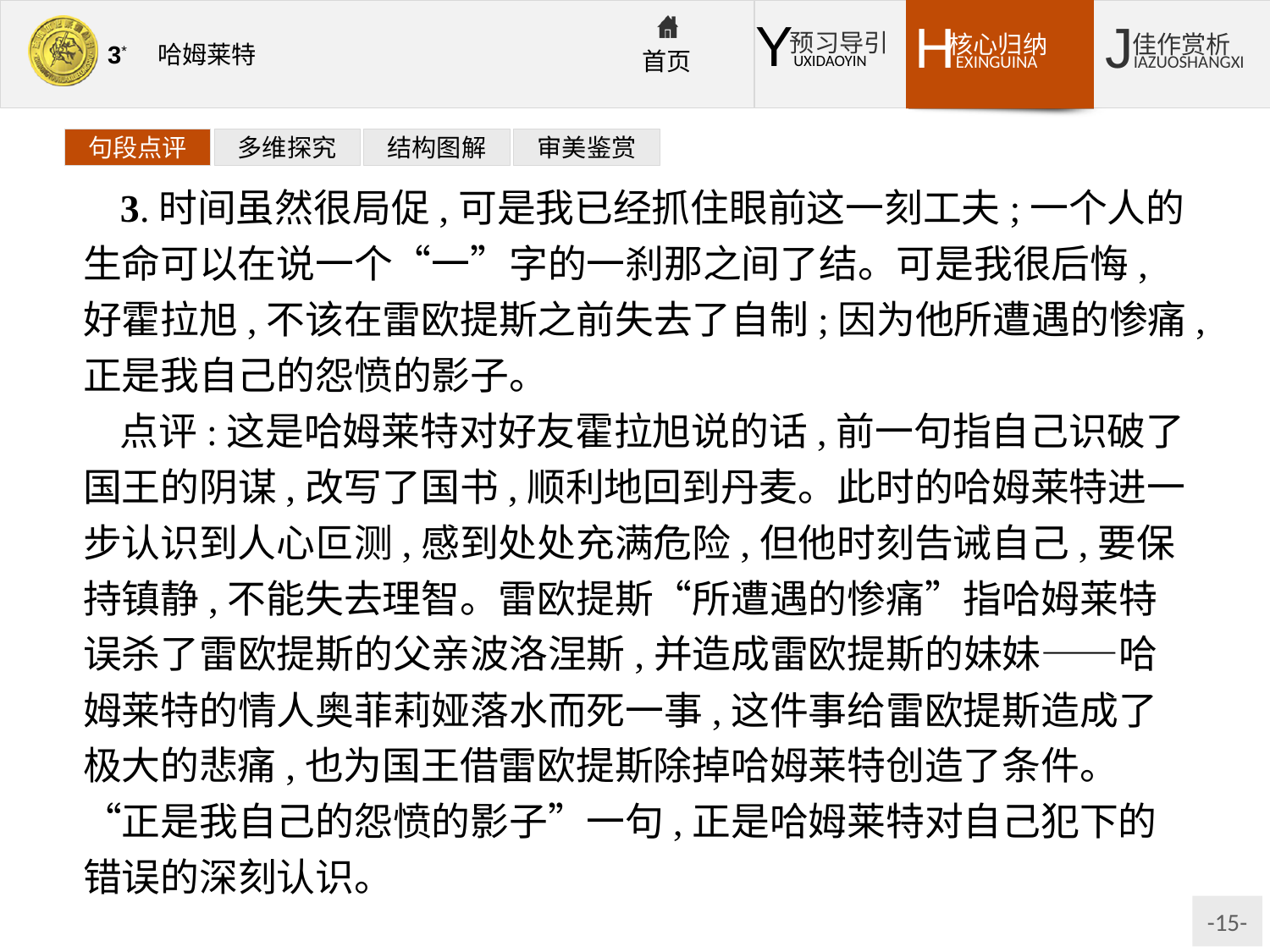

句段点评
多维探究
结构图解
审美鉴赏
3.时间虽然很局促,可是我已经抓住眼前这一刻工夫;一个人的生命可以在说一个“一”字的一刹那之间了结。可是我很后悔,好霍拉旭,不该在雷欧提斯之前失去了自制;因为他所遭遇的惨痛,正是我自己的怨愤的影子。
点评:这是哈姆莱特对好友霍拉旭说的话,前一句指自己识破了国王的阴谋,改写了国书,顺利地回到丹麦。此时的哈姆莱特进一步认识到人心叵测,感到处处充满危险,但他时刻告诫自己,要保持镇静,不能失去理智。雷欧提斯“所遭遇的惨痛”指哈姆莱特误杀了雷欧提斯的父亲波洛涅斯,并造成雷欧提斯的妹妹——哈姆莱特的情人奥菲莉娅落水而死一事,这件事给雷欧提斯造成了极大的悲痛,也为国王借雷欧提斯除掉哈姆莱特创造了条件。“正是我自己的怨愤的影子”一句,正是哈姆莱特对自己犯下的错误的深刻认识。